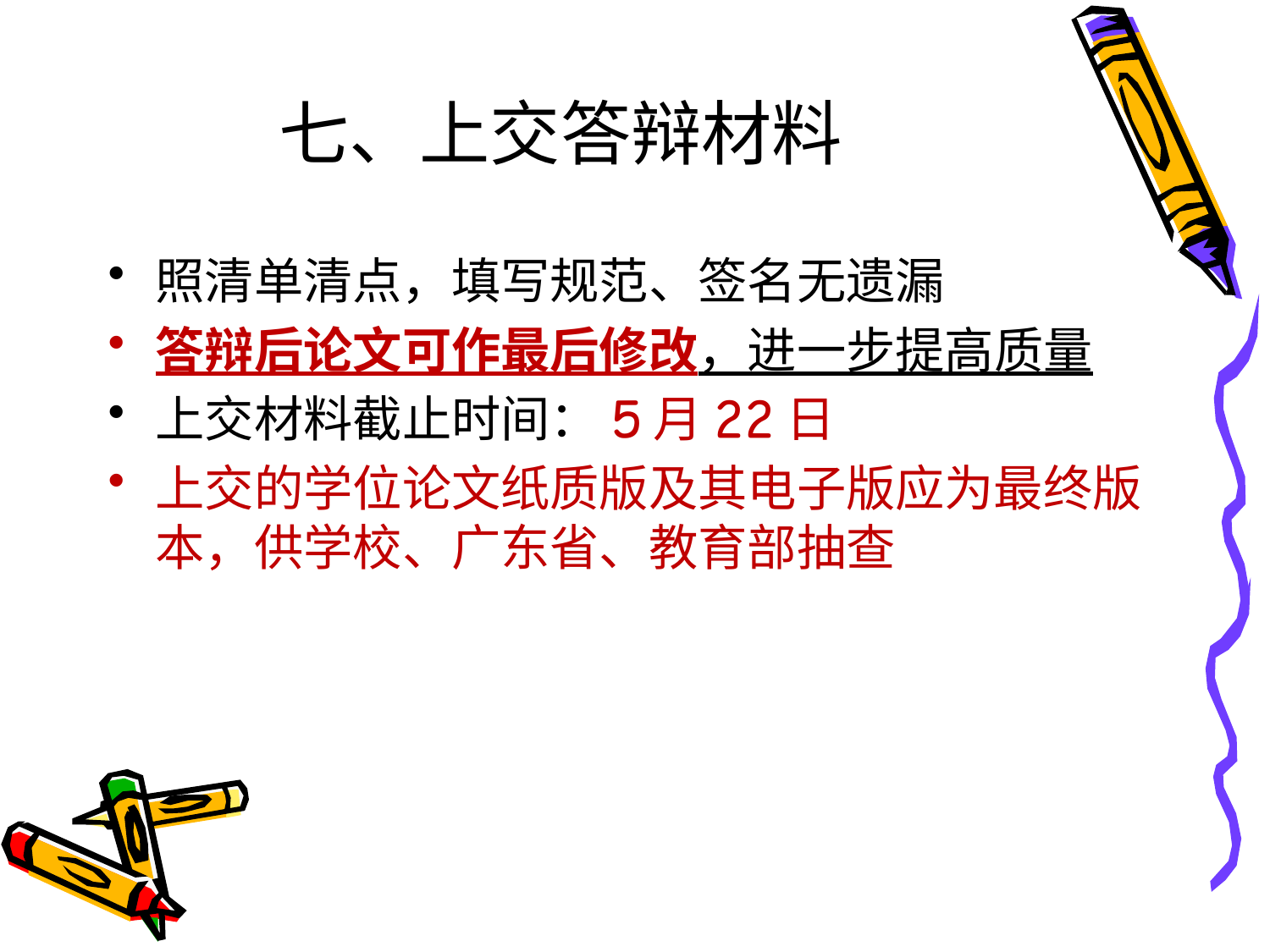

# 七、上交答辩材料
照清单清点，填写规范、签名无遗漏
答辩后论文可作最后修改，进一步提高质量
上交材料截止时间：5月22日
上交的学位论文纸质版及其电子版应为最终版本，供学校、广东省、教育部抽查